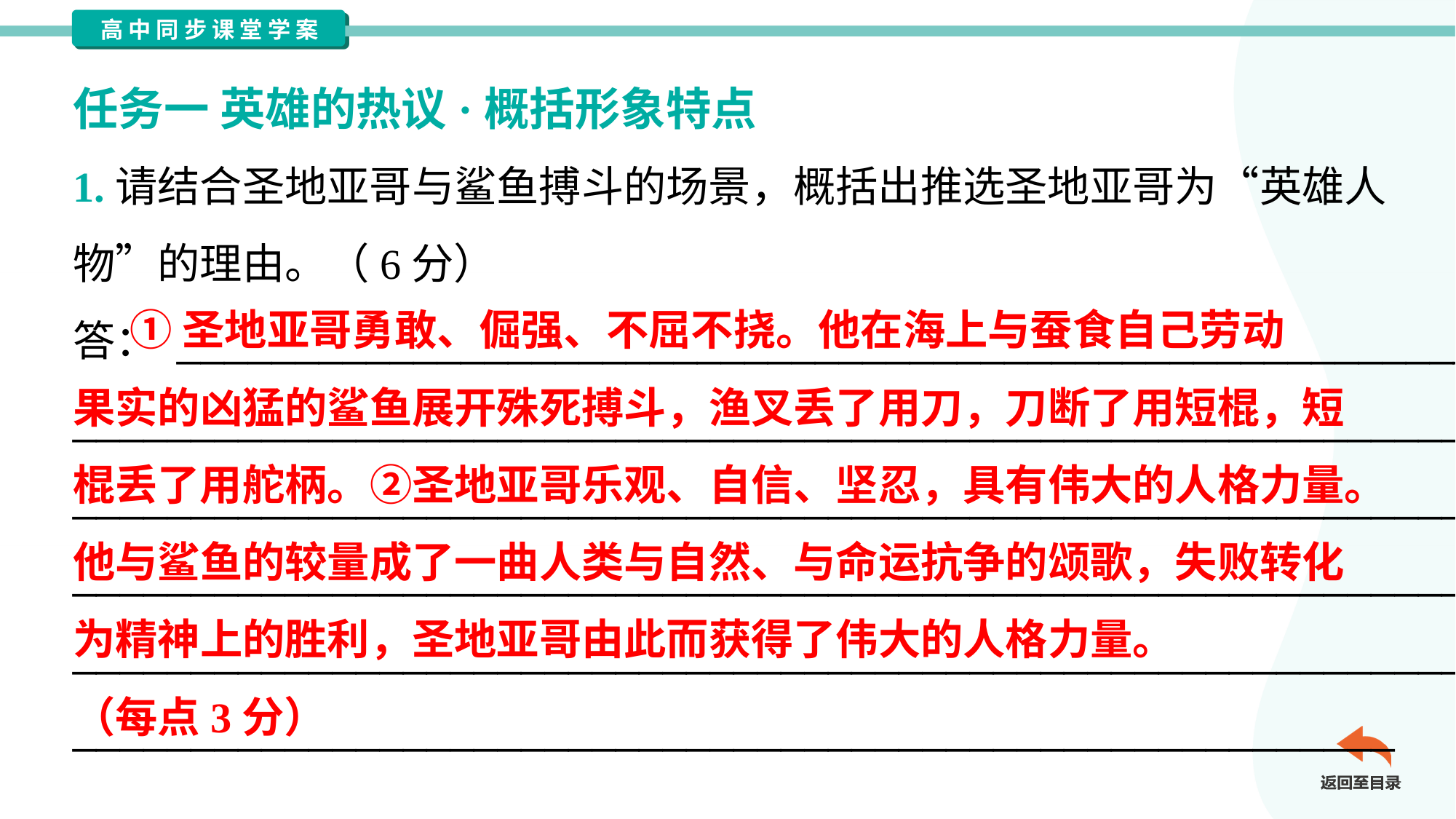

任务一 英雄的热议·概括形象特点
1.请结合圣地亚哥与鲨鱼搏斗的场景，概括出推选圣地亚哥为“英雄人
物”的理由。（6分）
答： ________________________________________________________
_____________________________________________________________
_____________________________________________________________
_____________________________________________________________
_____________________________________________________________
________________________________________________________
      ①圣地亚哥勇敢、倔强、不屈不挠。他在海上与蚕食自己劳动
果实的凶猛的鲨鱼展开殊死搏斗，渔叉丢了用刀，刀断了用短棍，短
棍丢了用舵柄。②圣地亚哥乐观、自信、坚忍，具有伟大的人格力量。
他与鲨鱼的较量成了一曲人类与自然、与命运抗争的颂歌，失败转化
为精神上的胜利，圣地亚哥由此而获得了伟大的人格力量。
（每点3分）